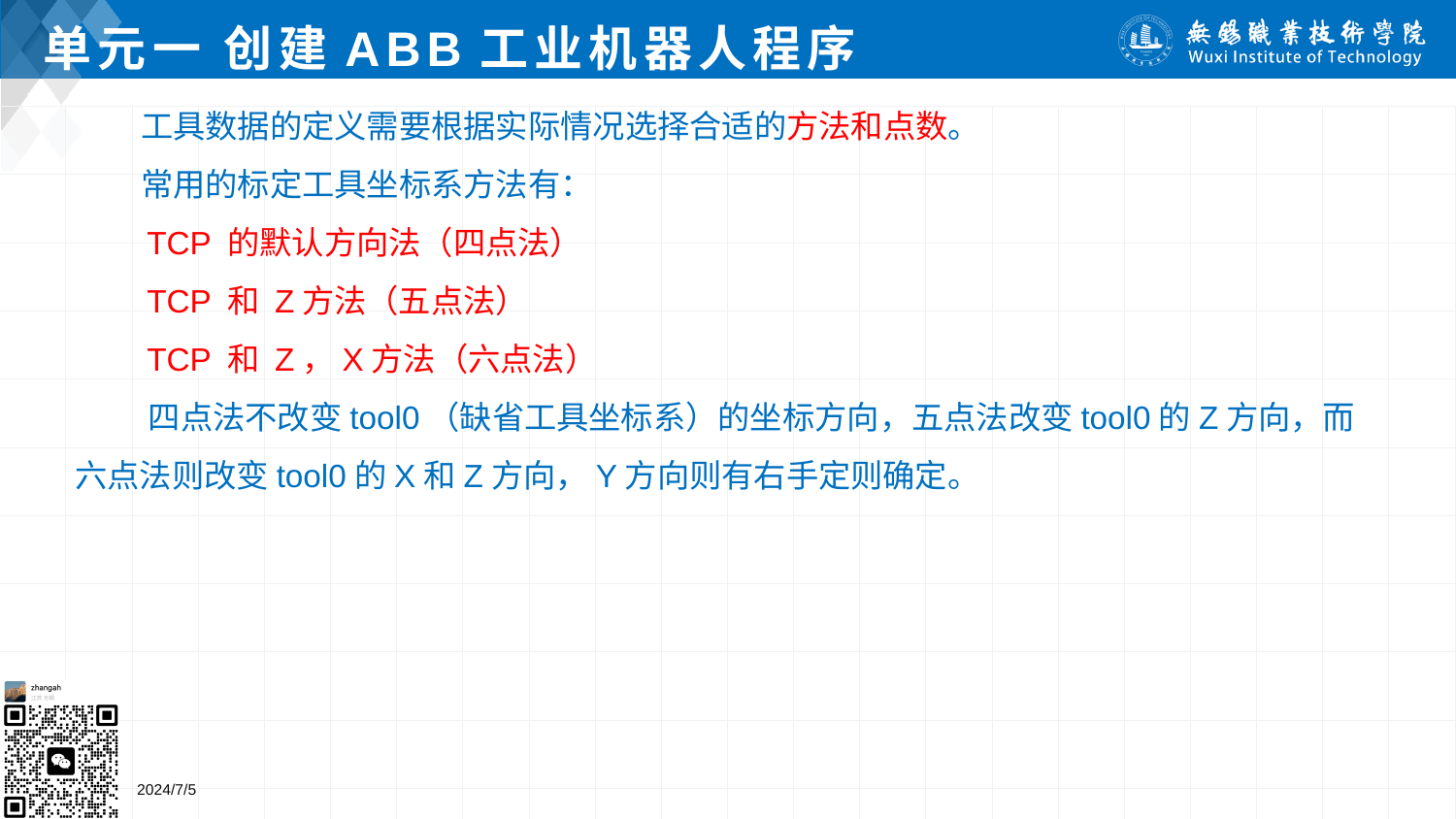

# 单元一 创建ABB工业机器人程序
        工具数据的定义需要根据实际情况选择合适的方法和点数。
        常用的标定工具坐标系方法有：
        TCP 的默认方向法（四点法）
        TCP 和 Z方法（五点法）
        TCP 和 Z，X方法（六点法）
         四点法不改变tool0（缺省工具坐标系）的坐标方向，五点法改变tool0的Z方向，而六点法则改变tool0的X和Z方向，Y方向则有右手定则确定。
2024/7/5